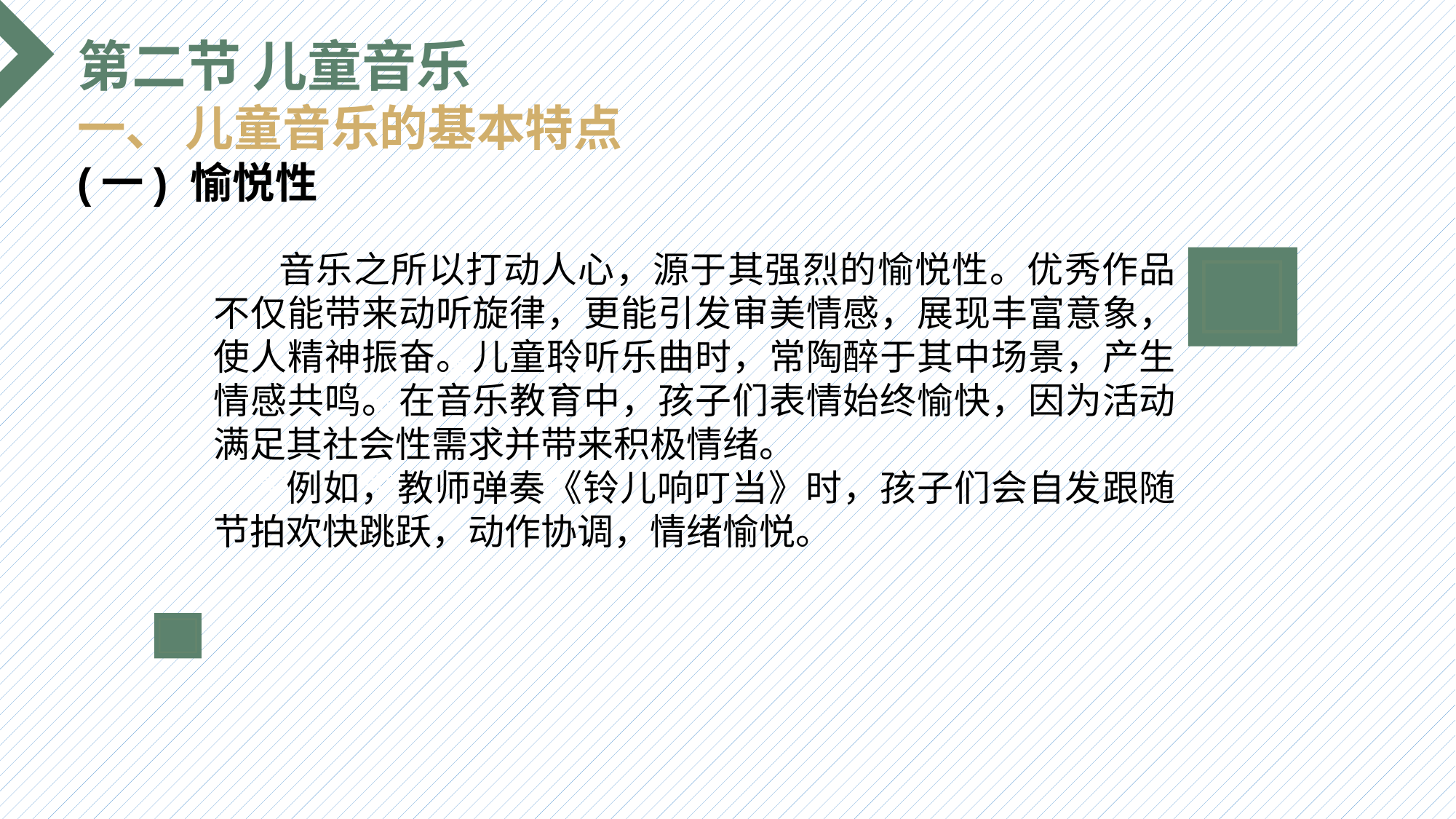

第二节 儿童音乐
一、 儿童音乐的基本特点
(一) 愉悦性

      音乐之所以打动人心，源于其强烈的愉悦性。优秀作品不仅能带来动听旋律，更能引发审美情感，展现丰富意象，使人精神振奋。儿童聆听乐曲时，常陶醉于其中场景，产生情感共鸣。在音乐教育中，孩子们表情始终愉快，因为活动满足其社会性需求并带来积极情绪。
 例如，教师弹奏《铃儿响叮当》时，孩子们会自发跟随节拍欢快跳跃，动作协调，情绪愉悦。

选题背景
输入您的内容，请简要说明，言简意赅即可输入您的内容，请简要说明，言简意赅即可输入您的内容，请简要说明，言简意赅即可输入您的内容，请简要说明，言简意赅即可